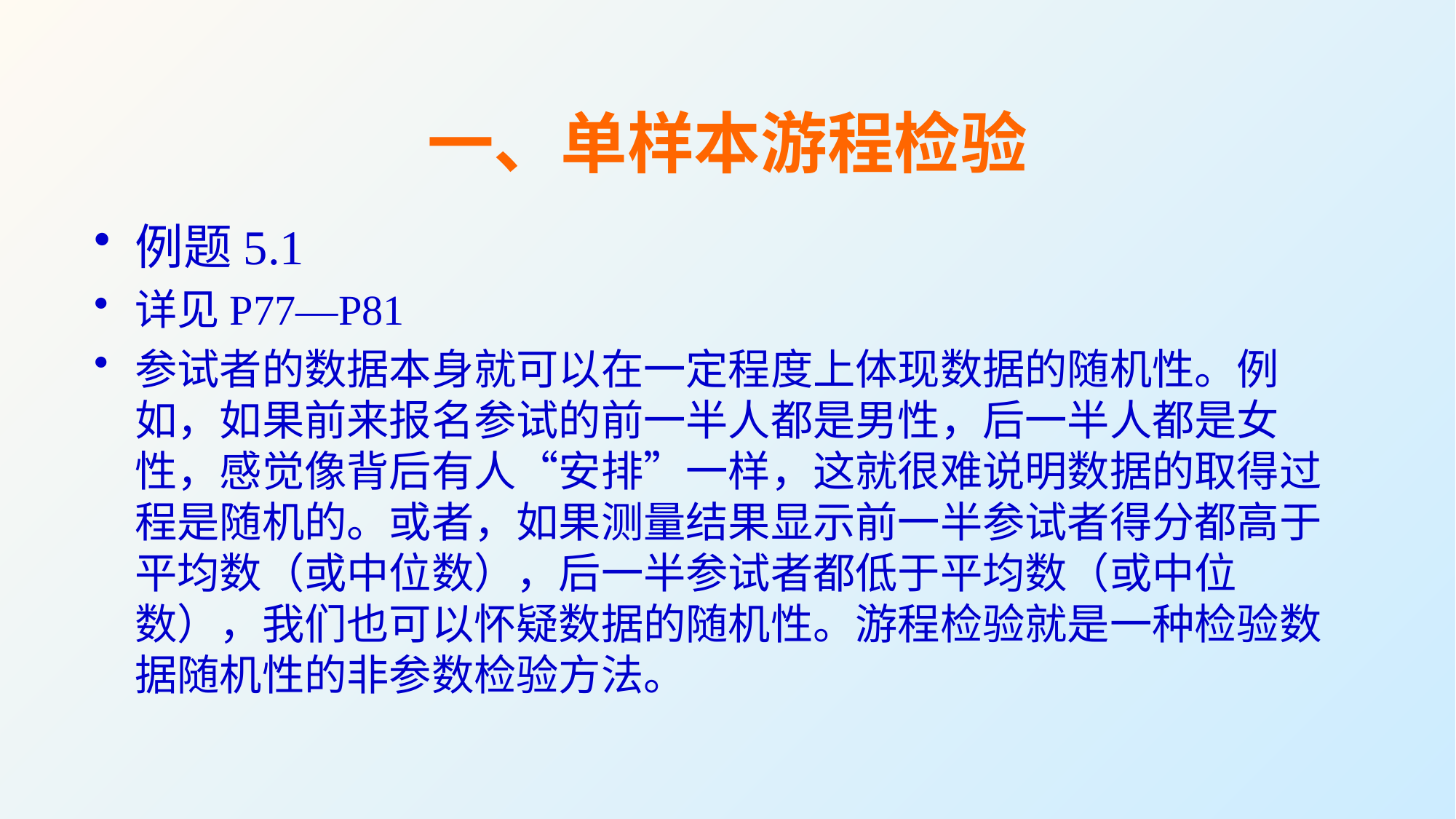

# 一、单样本游程检验
例题5.1
详见P77—P81
参试者的数据本身就可以在一定程度上体现数据的随机性。例如，如果前来报名参试的前一半人都是男性，后一半人都是女性，感觉像背后有人“安排”一样，这就很难说明数据的取得过程是随机的。或者，如果测量结果显示前一半参试者得分都高于平均数（或中位数），后一半参试者都低于平均数（或中位数），我们也可以怀疑数据的随机性。游程检验就是一种检验数据随机性的非参数检验方法。